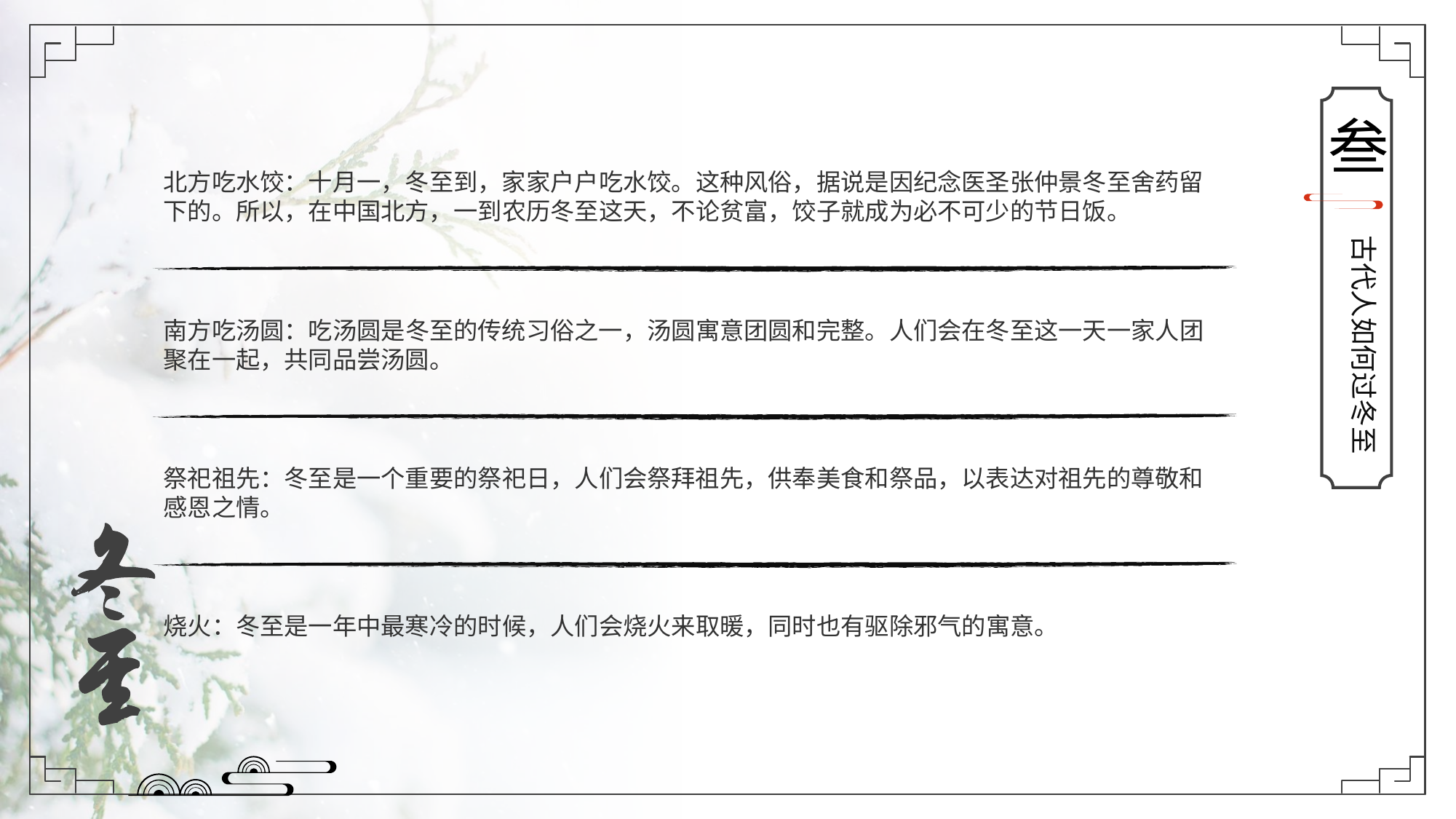

叁

古代人如何过冬至

北方吃水饺：十月一，冬至到，家家户户吃水饺。这种风俗，据说是因纪念医圣张仲景冬至舍药留下的。所以，在中国北方，一到农历冬至这天，不论贫富，饺子就成为必不可少的节日饭。

南方吃汤圆：吃汤圆是冬至的传统习俗之一，汤圆寓意团圆和完整。人们会在冬至这一天一家人团聚在一起，共同品尝汤圆。

祭祀祖先：冬至是一个重要的祭祀日，人们会祭拜祖先，供奉美食和祭品，以表达对祖先的尊敬和感恩之情。

烧火：冬至是一年中最寒冷的时候，人们会烧火来取暖，同时也有驱除邪气的寓意。